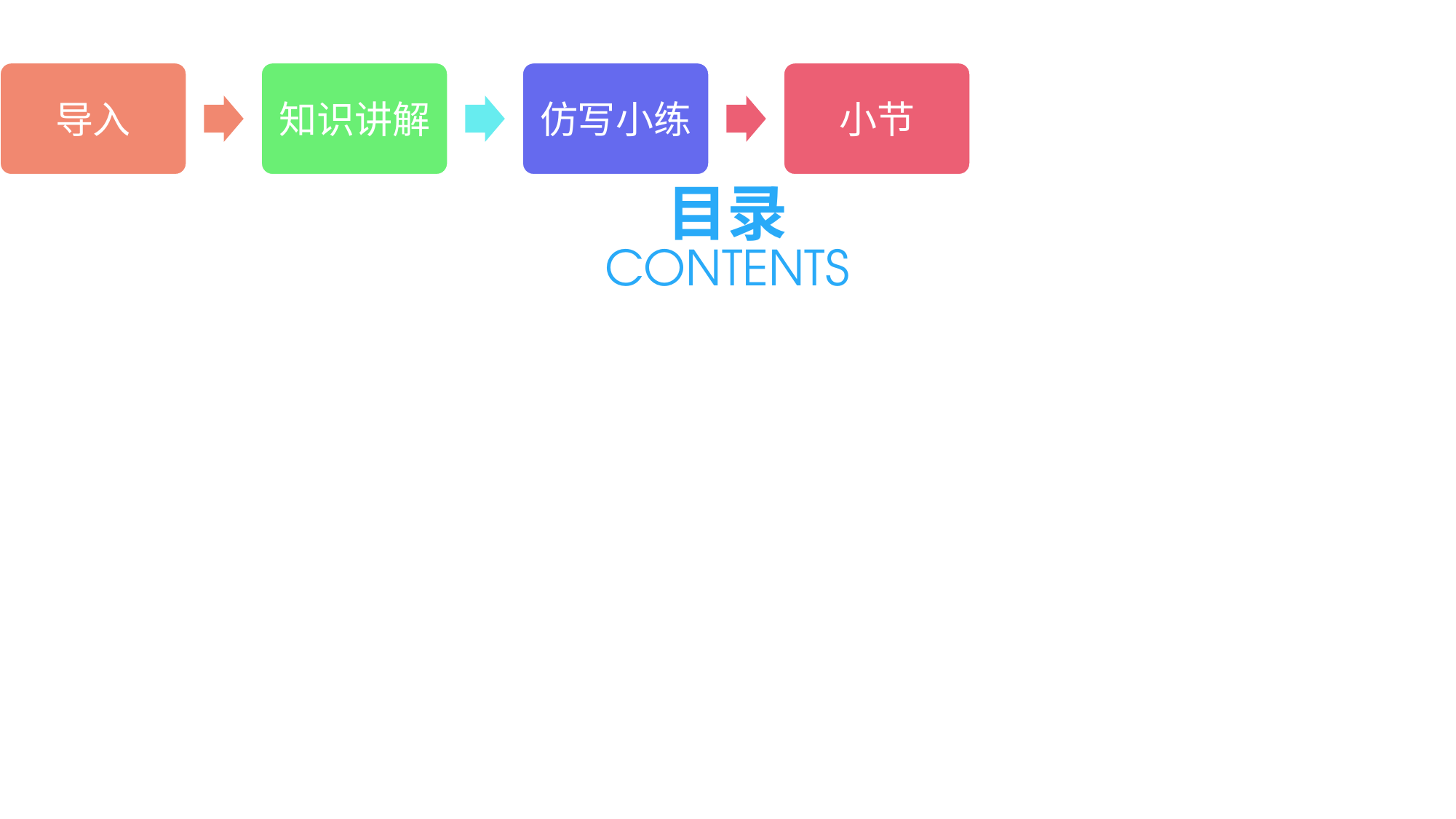

目录
CONTENTS
导入

知识讲解

仿写小练

小节
2